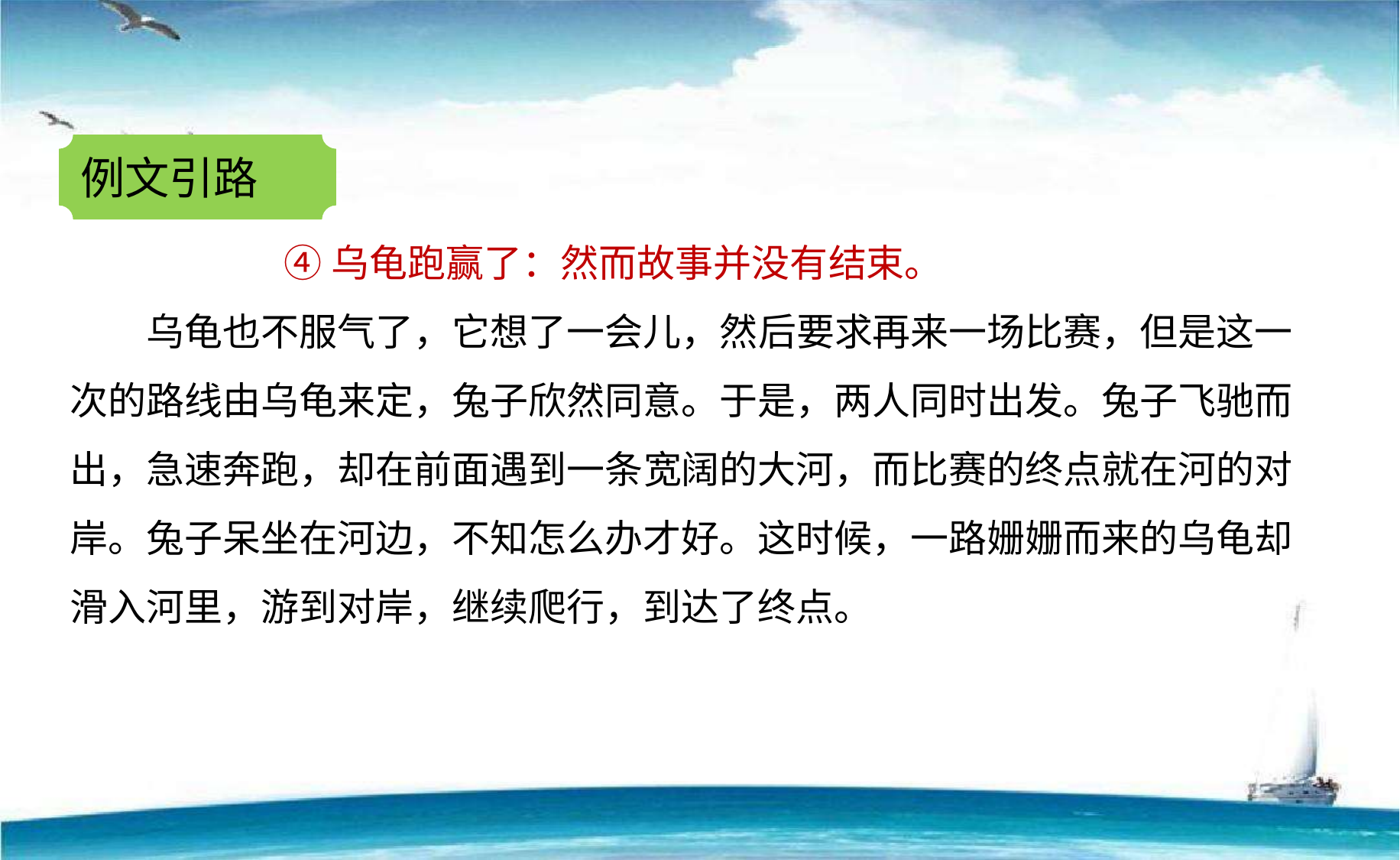

例文引路

                ④乌龟跑赢了：然而故事并没有结束。
乌龟也不服气了，它想了一会儿，然后要求再来一场比赛，但是这一次的路线由乌龟来定，兔子欣然同意。于是，两人同时出发。兔子飞驰而出，急速奔跑，却在前面遇到一条宽阔的大河，而比赛的终点就在河的对岸。兔子呆坐在河边，不知怎么办才好。这时候，一路姗姗而来的乌龟却滑入河里，游到对岸，继续爬行，到达了终点。